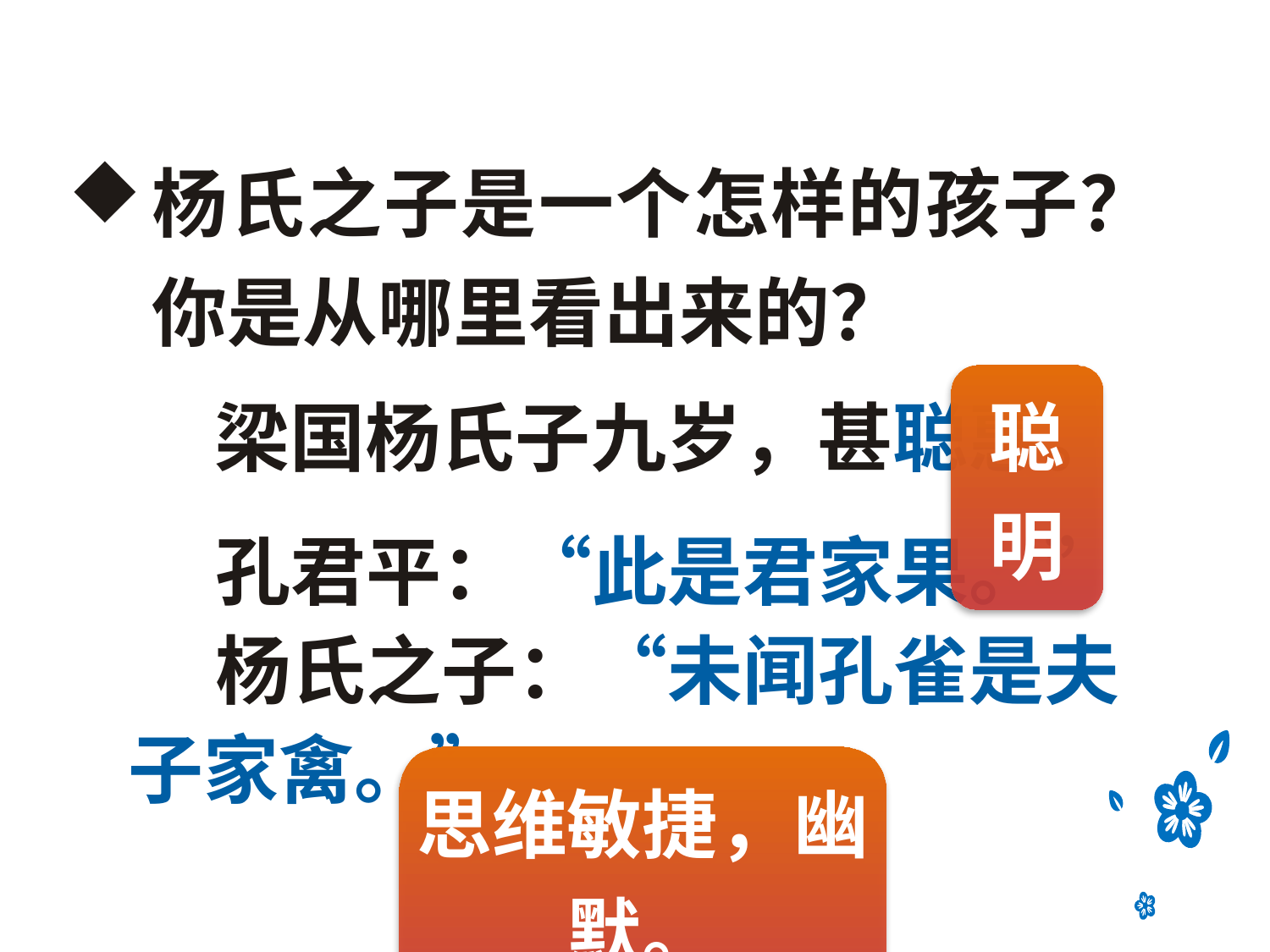

杨氏之子是一个怎样的孩子？你是从哪里看出来的？
聪明
    梁国杨氏子九岁，甚聪惠。
    孔君平：“此是君家果。”
    杨氏之子：“未闻孔雀是夫子家禽。”

思维敏捷，幽默。